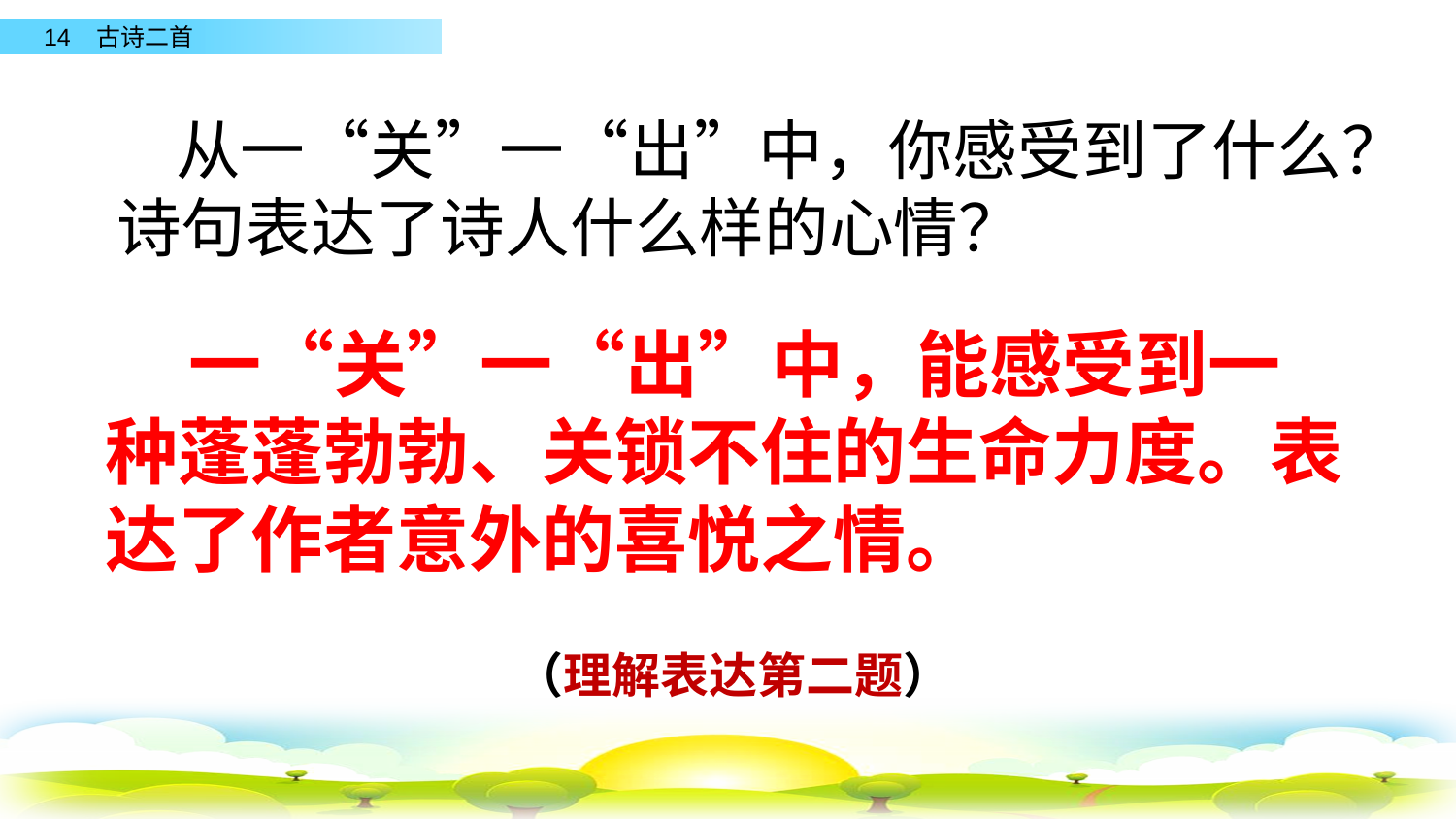

从一“关”一“出”中，你感受到了什么？诗句表达了诗人什么样的心情？
    一“关”一“出”中，能感受到一种蓬蓬勃勃、关锁不住的生命力度。表达了作者意外的喜悦之情。
（理解表达第二题）